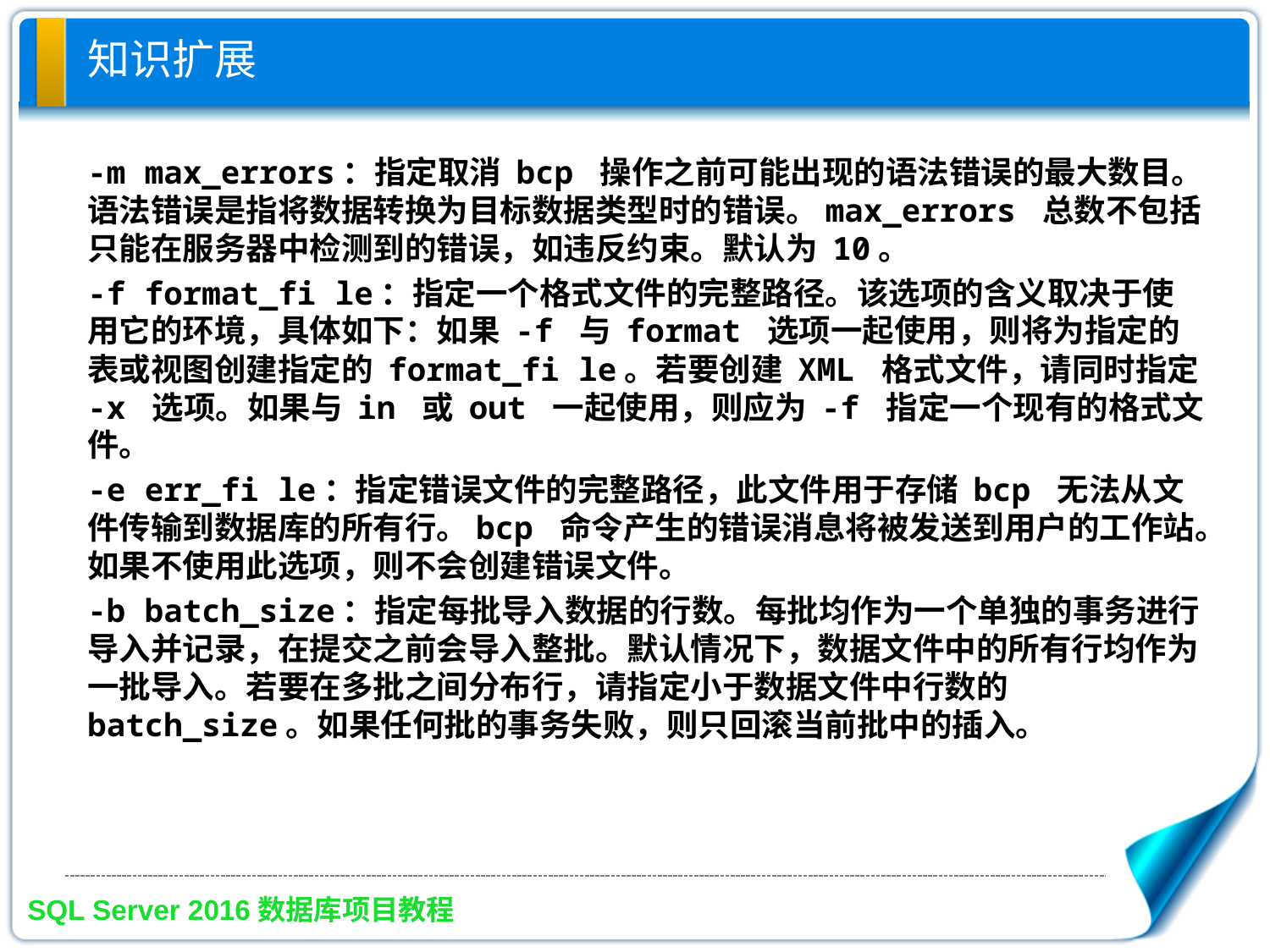

# 知识扩展
-m max_errors：指定取消 bcp 操作之前可能出现的语法错误的最大数目。语法错误是指将数据转换为目标数据类型时的错误。max_errors 总数不包括只能在服务器中检测到的错误，如违反约束。默认为 10。
-f format_fi le：指定一个格式文件的完整路径。该选项的含义取决于使用它的环境，具体如下：如果 -f 与 format 选项一起使用，则将为指定的表或视图创建指定的 format_fi le。若要创建 XML 格式文件，请同时指定 -x 选项。如果与 in 或 out 一起使用，则应为 -f 指定一个现有的格式文件。
-e err_fi le：指定错误文件的完整路径，此文件用于存储 bcp 无法从文件传输到数据库的所有行。bcp 命令产生的错误消息将被发送到用户的工作站。如果不使用此选项，则不会创建错误文件。
-b batch_size：指定每批导入数据的行数。每批均作为一个单独的事务进行导入并记录，在提交之前会导入整批。默认情况下，数据文件中的所有行均作为一批导入。若要在多批之间分布行，请指定小于数据文件中行数的 batch_size。如果任何批的事务失败，则只回滚当前批中的插入。